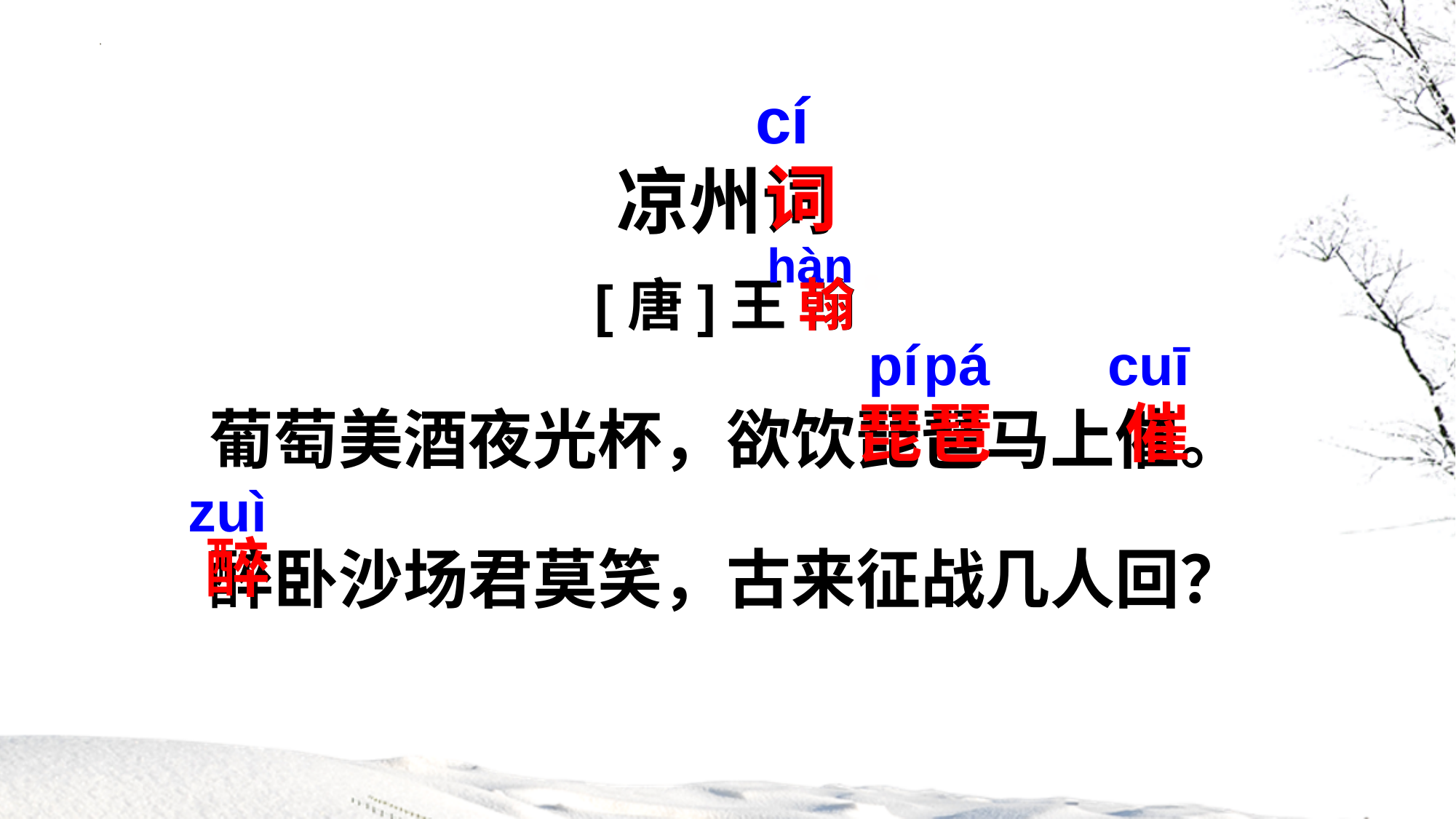

cí
凉州词
[唐]王 翰
葡萄美酒夜光杯，欲饮琵琶马上催。
醉卧沙场君莫笑，古来征战几人回？
词
hàn
翰
pá
pí
cuī
琵
催
琶
zuì
醉